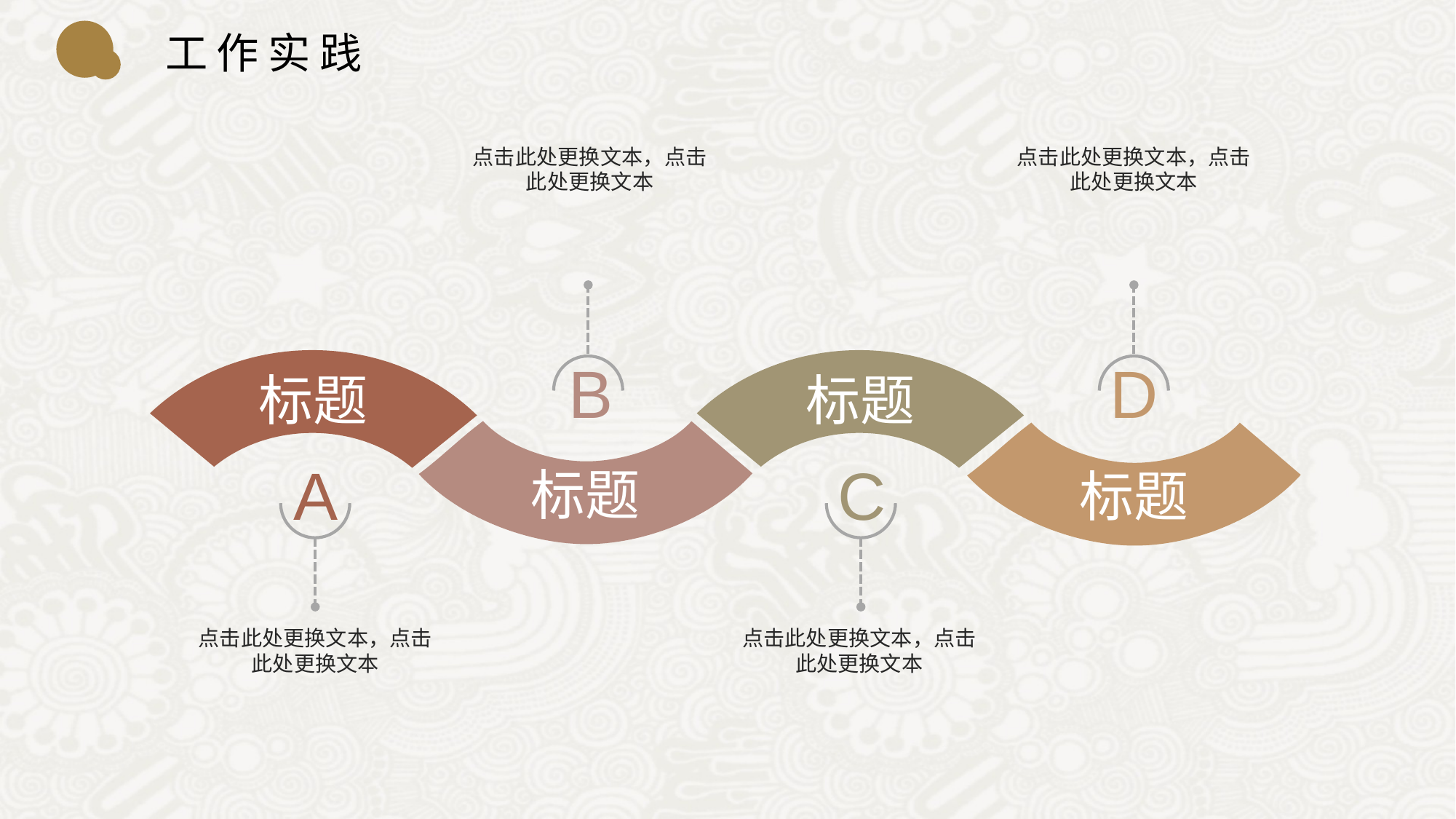

工作实践
点击此处更换文本，点击此处更换文本
点击此处更换文本，点击此处更换文本

B

D
标题
标题
标题
标题
A

C

点击此处更换文本，点击此处更换文本
点击此处更换文本，点击此处更换文本